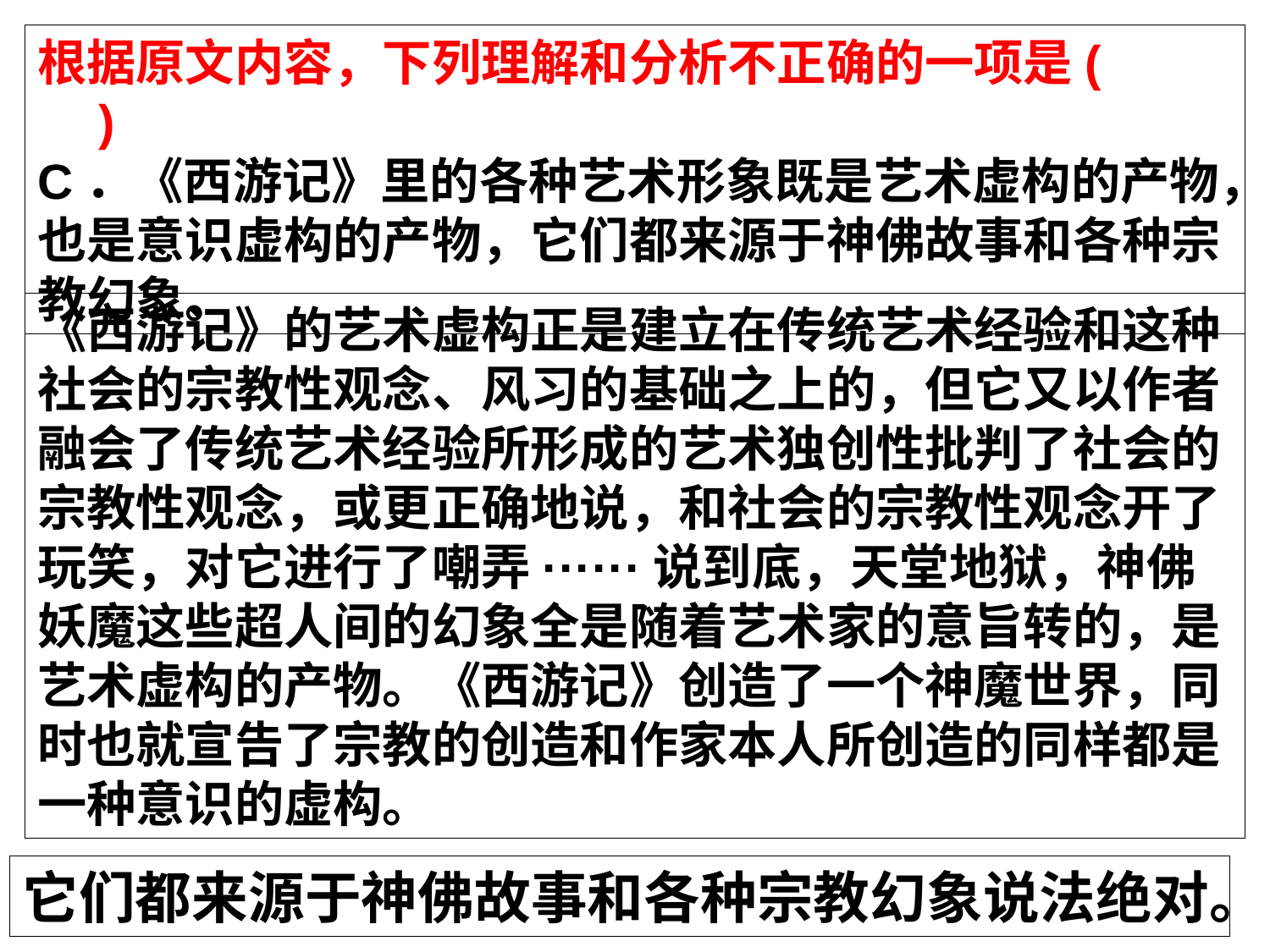

根据原文内容，下列理解和分析不正确的一项是(　　)
C．《西游记》里的各种艺术形象既是艺术虚构的产物，也是意识虚构的产物，它们都来源于神佛故事和各种宗教幻象。
《西游记》的艺术虚构正是建立在传统艺术经验和这种社会的宗教性观念、风习的基础之上的，但它又以作者融会了传统艺术经验所形成的艺术独创性批判了社会的宗教性观念，或更正确地说，和社会的宗教性观念开了玩笑，对它进行了嘲弄······说到底，天堂地狱，神佛妖魔这些超人间的幻象全是随着艺术家的意旨转的，是艺术虚构的产物。《西游记》创造了一个神魔世界，同时也就宣告了宗教的创造和作家本人所创造的同样都是一种意识的虚构。
它们都来源于神佛故事和各种宗教幻象说法绝对。